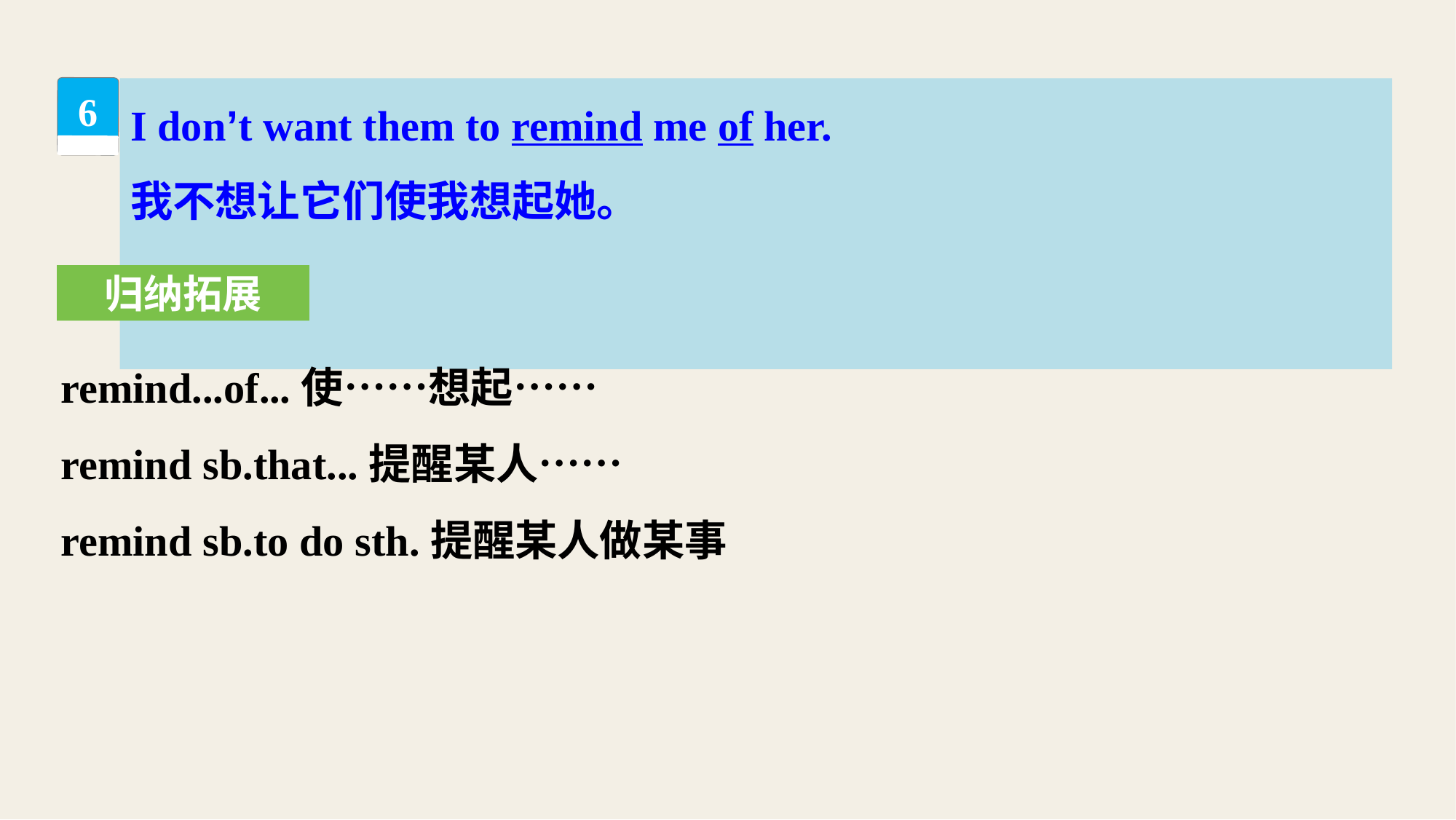

I don’t want them to remind me of her.
我不想让它们使我想起她。

6

归纳拓展
remind...of...使……想起……
remind sb.that...提醒某人……
remind sb.to do sth.提醒某人做某事